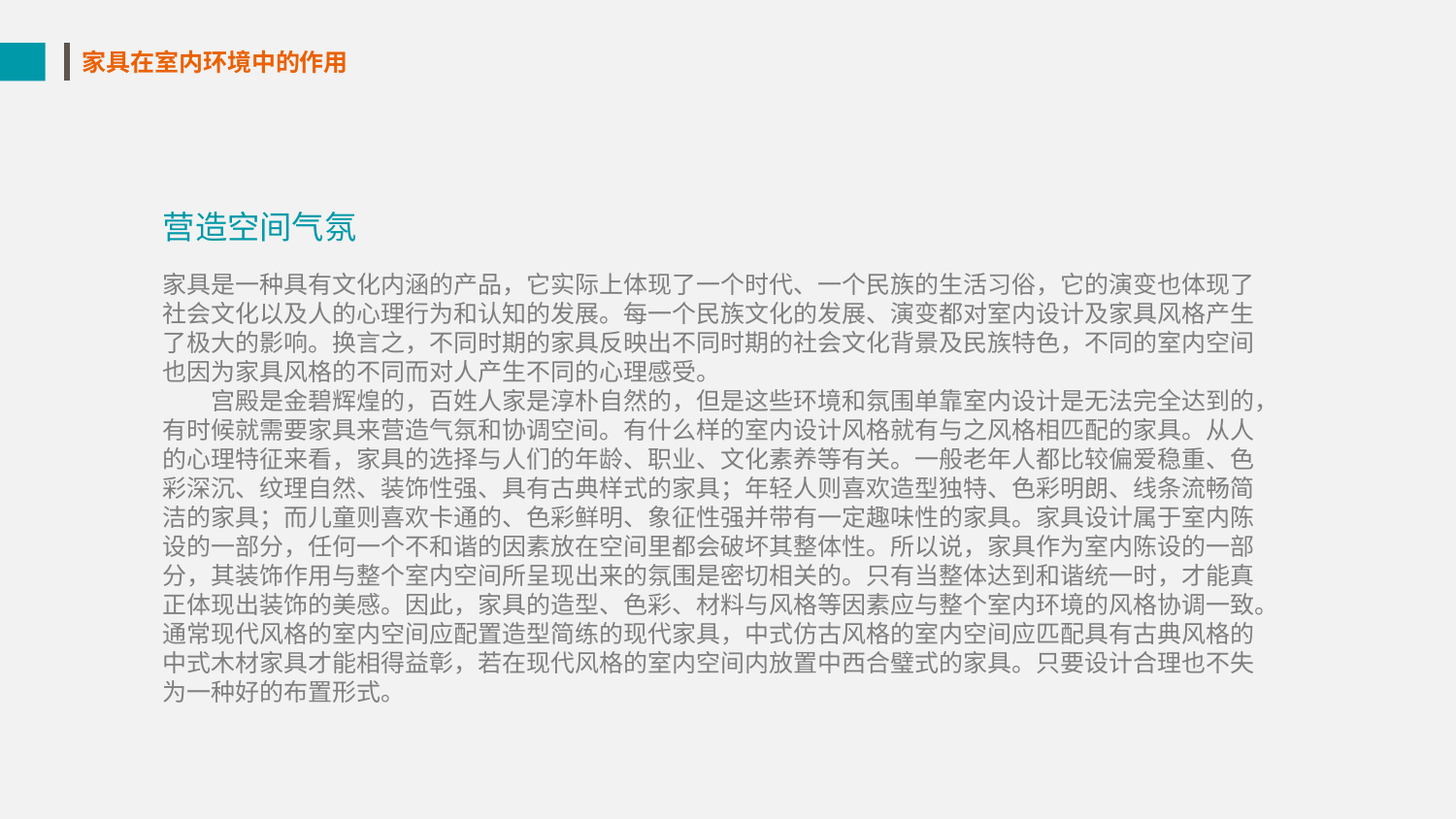

家具在室内环境中的作用

营造空间气氛

家具是一种具有文化内涵的产品，它实际上体现了一个时代、一个民族的生活习俗，它的演变也体现了社会文化以及人的心理行为和认知的发展。每一个民族文化的发展、演变都对室内设计及家具风格产生了极大的影响。换言之，不同时期的家具反映出不同时期的社会文化背景及民族特色，不同的室内空间也因为家具风格的不同而对人产生不同的心理感受。
　　宫殿是金碧辉煌的，百姓人家是淳朴自然的，但是这些环境和氛围单靠室内设计是无法完全达到的，有时候就需要家具来营造气氛和协调空间。有什么样的室内设计风格就有与之风格相匹配的家具。从人的心理特征来看，家具的选择与人们的年龄、职业、文化素养等有关。一般老年人都比较偏爱稳重、色彩深沉、纹理自然、装饰性强、具有古典样式的家具；年轻人则喜欢造型独特、色彩明朗、线条流畅简洁的家具；而儿童则喜欢卡通的、色彩鲜明、象征性强并带有一定趣味性的家具。家具设计属于室内陈设的一部分，任何一个不和谐的因素放在空间里都会破坏其整体性。所以说，家具作为室内陈设的一部分，其装饰作用与整个室内空间所呈现出来的氛围是密切相关的。只有当整体达到和谐统一时，才能真正体现出装饰的美感。因此，家具的造型、色彩、材料与风格等因素应与整个室内环境的风格协调一致。通常现代风格的室内空间应配置造型简练的现代家具，中式仿古风格的室内空间应匹配具有古典风格的中式木材家具才能相得益彰，若在现代风格的室内空间内放置中西合璧式的家具。只要设计合理也不失为一种好的布置形式。